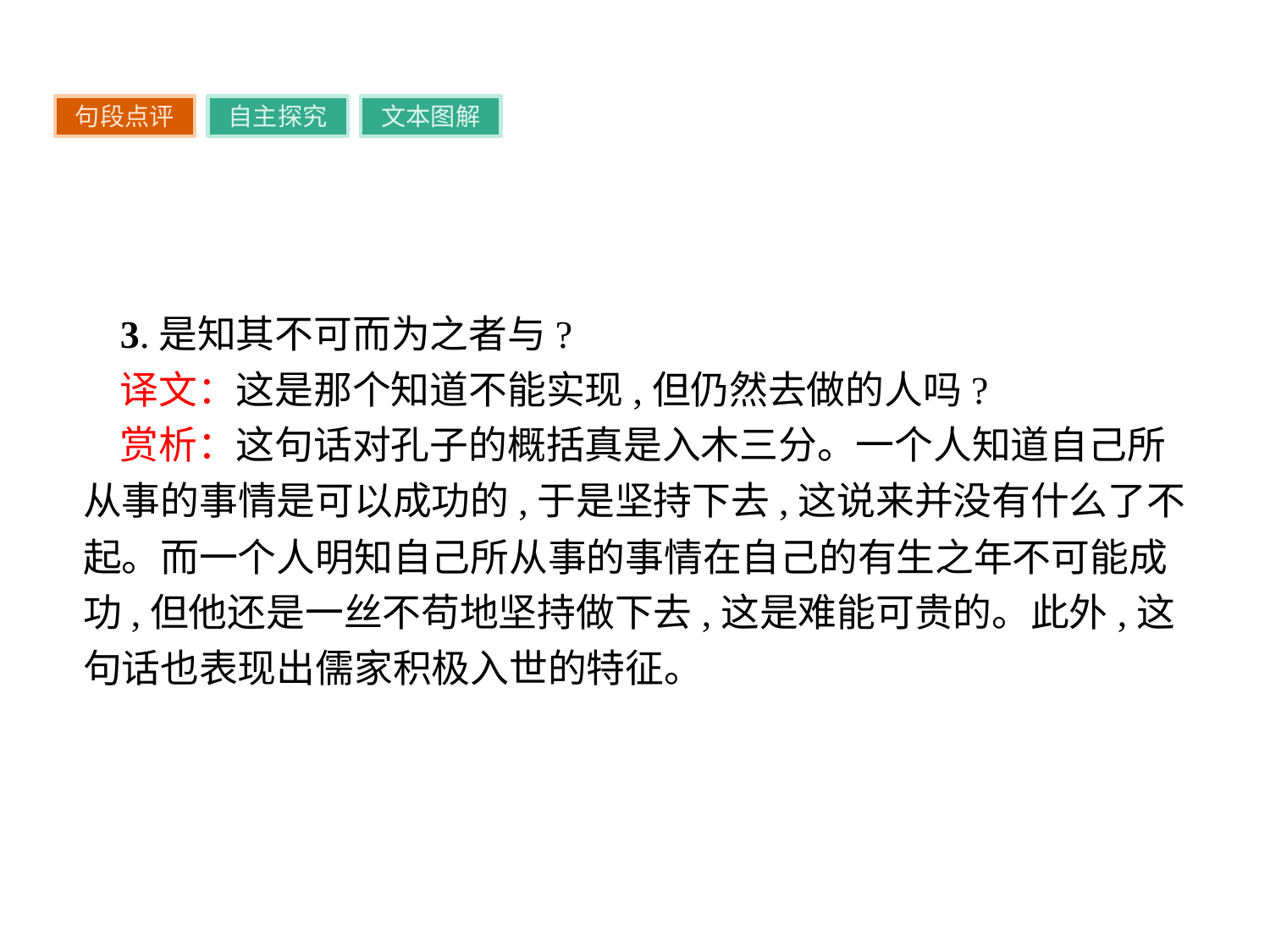

句段点评
自主探究
文本图解
3.是知其不可而为之者与?
译文：这是那个知道不能实现,但仍然去做的人吗?
赏析：这句话对孔子的概括真是入木三分。一个人知道自己所从事的事情是可以成功的,于是坚持下去,这说来并没有什么了不起。而一个人明知自己所从事的事情在自己的有生之年不可能成功,但他还是一丝不苟地坚持做下去,这是难能可贵的。此外,这句话也表现出儒家积极入世的特征。